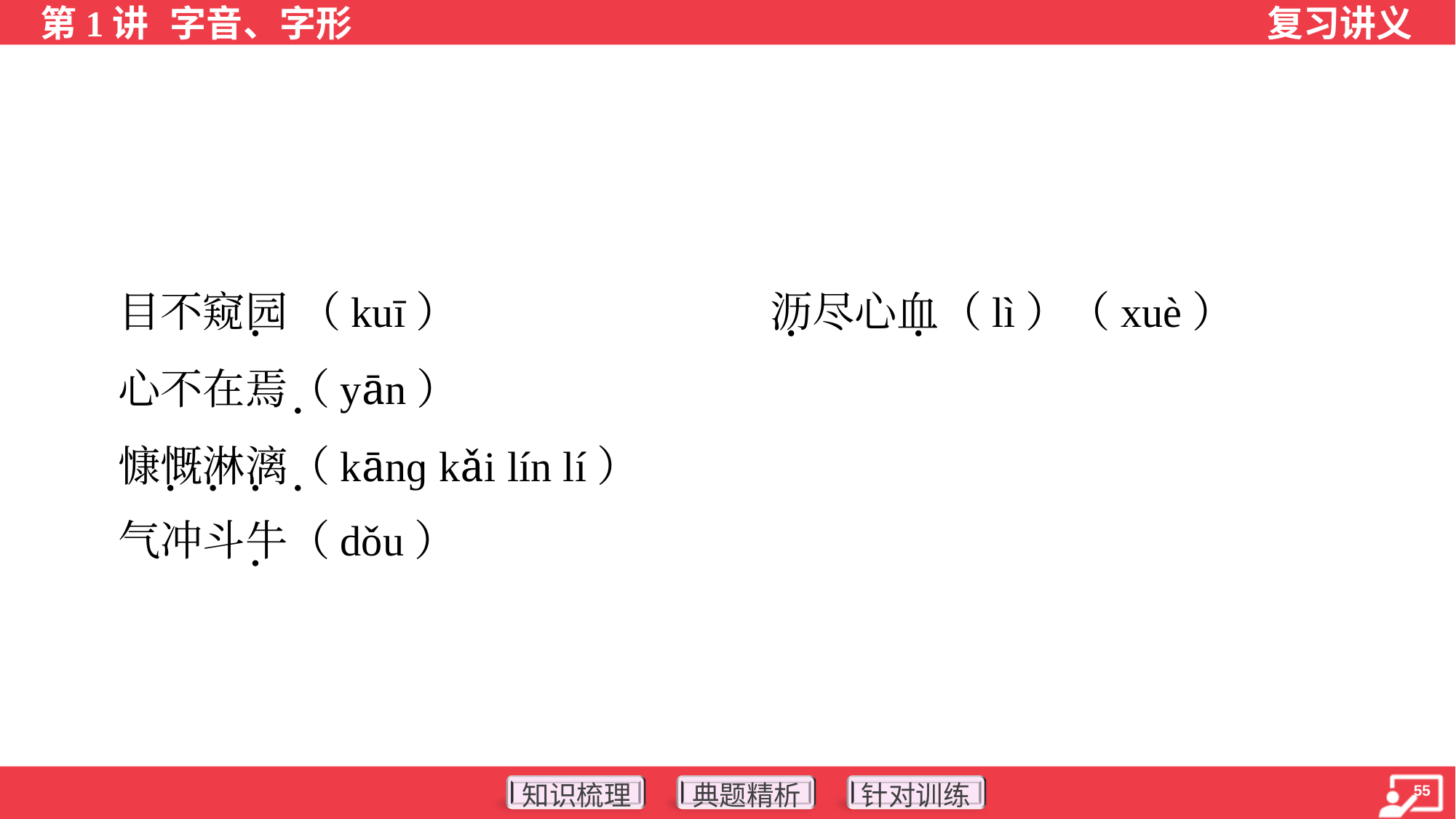

目不窥园 （kuī）	沥尽心血（lì）（xuè）
    心不在焉（yān）
    慷慨淋漓（kānɡ kǎi lín lí）
    气冲斗牛（dǒu）